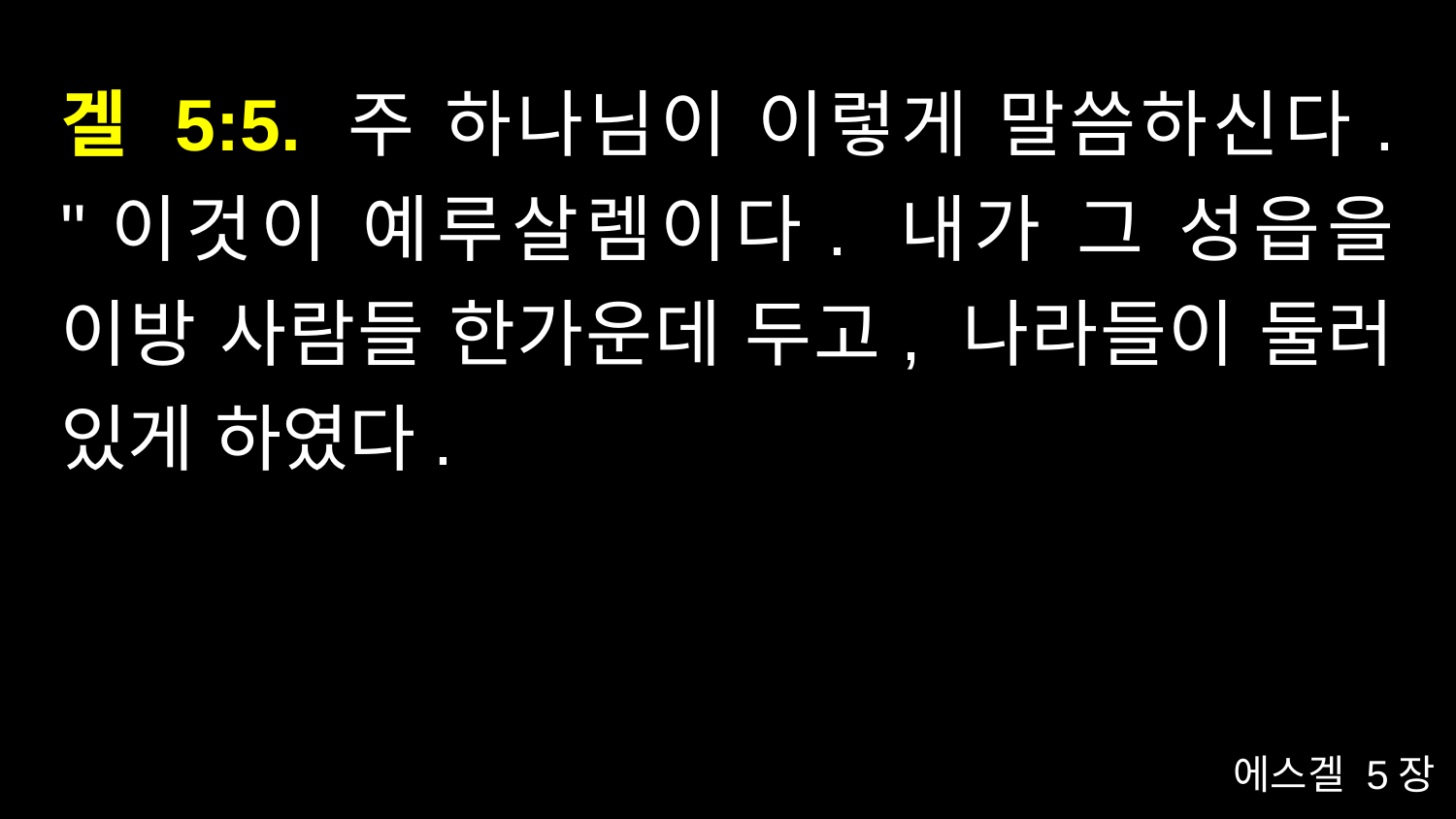

# 겔 5:5. 주 하나님이 이렇게 말씀하신다. "이것이 예루살렘이다. 내가 그 성읍을 이방 사람들 한가운데 두고, 나라들이 둘러 있게 하였다.
에스겔 5장